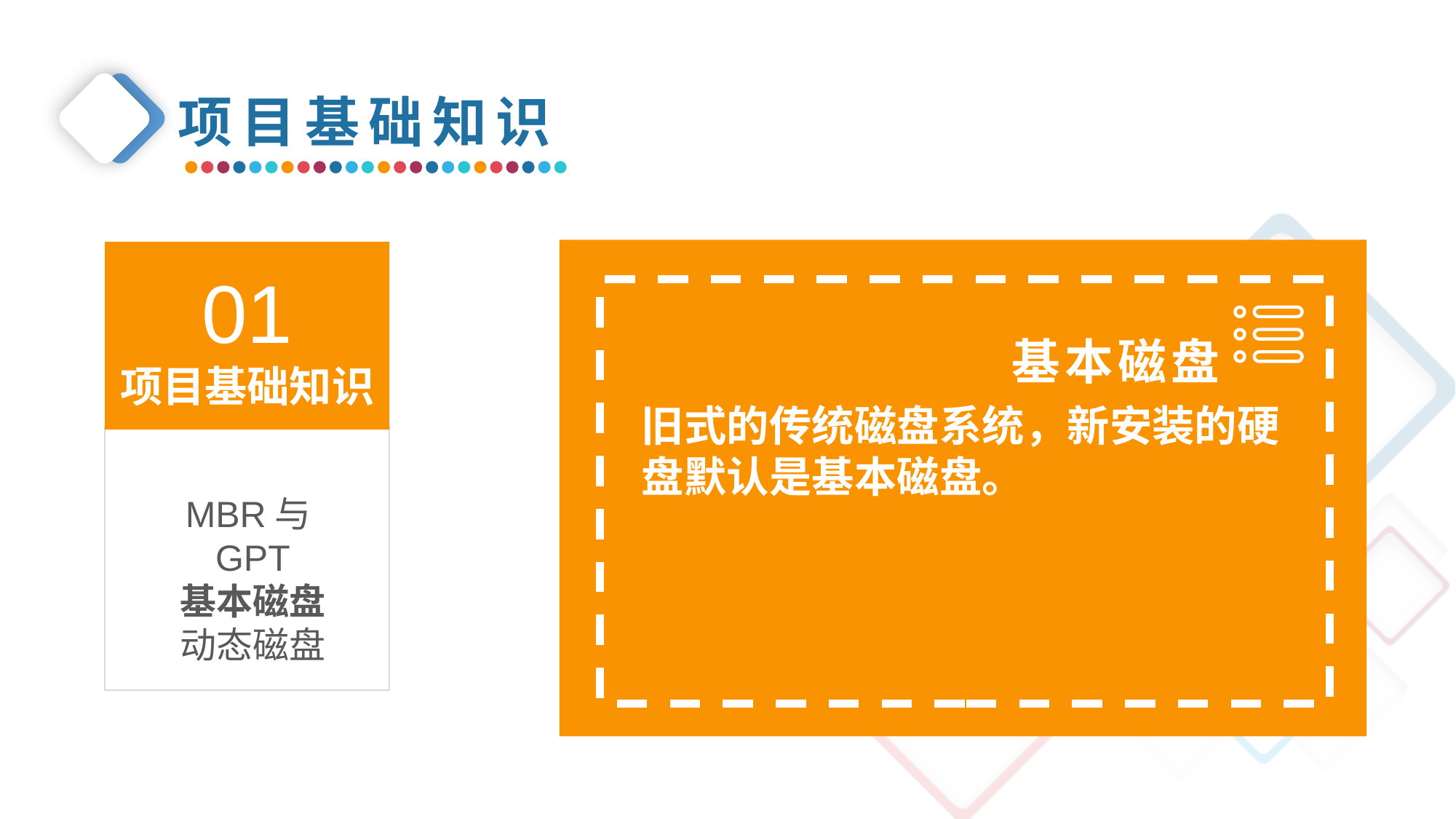

项目基础知识

01
项目基础知识

基本磁盘

旧式的传统磁盘系统，新安装的硬盘默认是基本磁盘。

MBR与GPT
基本磁盘
动态磁盘